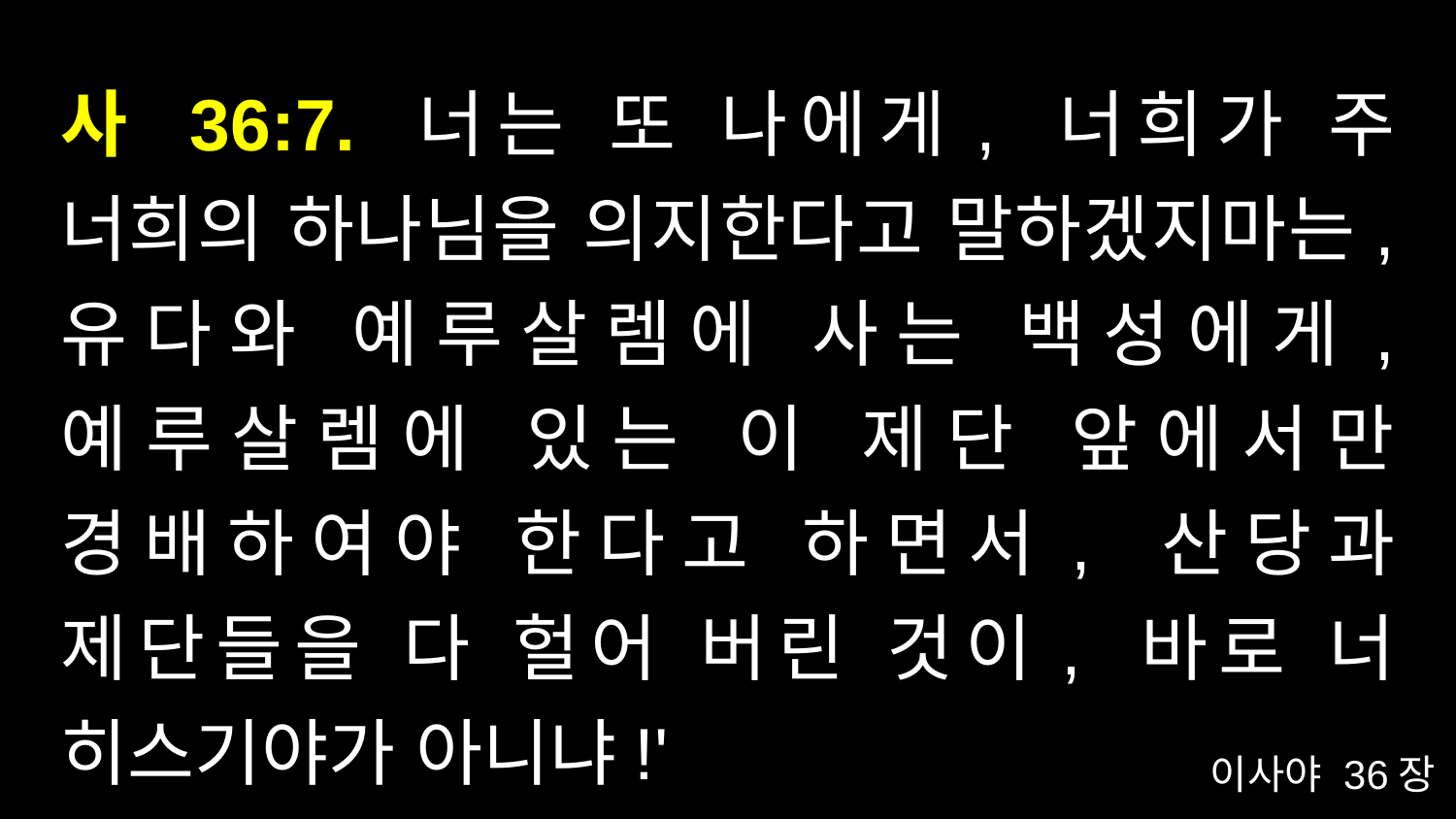

# 사 36:7. 너는 또 나에게, 너희가 주 너희의 하나님을 의지한다고 말하겠지마는, 유다와 예루살렘에 사는 백성에게, 예루살렘에 있는 이 제단 앞에서만 경배하여야 한다고 하면서, 산당과 제단들을 다 헐어 버린 것이, 바로 너 히스기야가 아니냐!'
이사야 36장